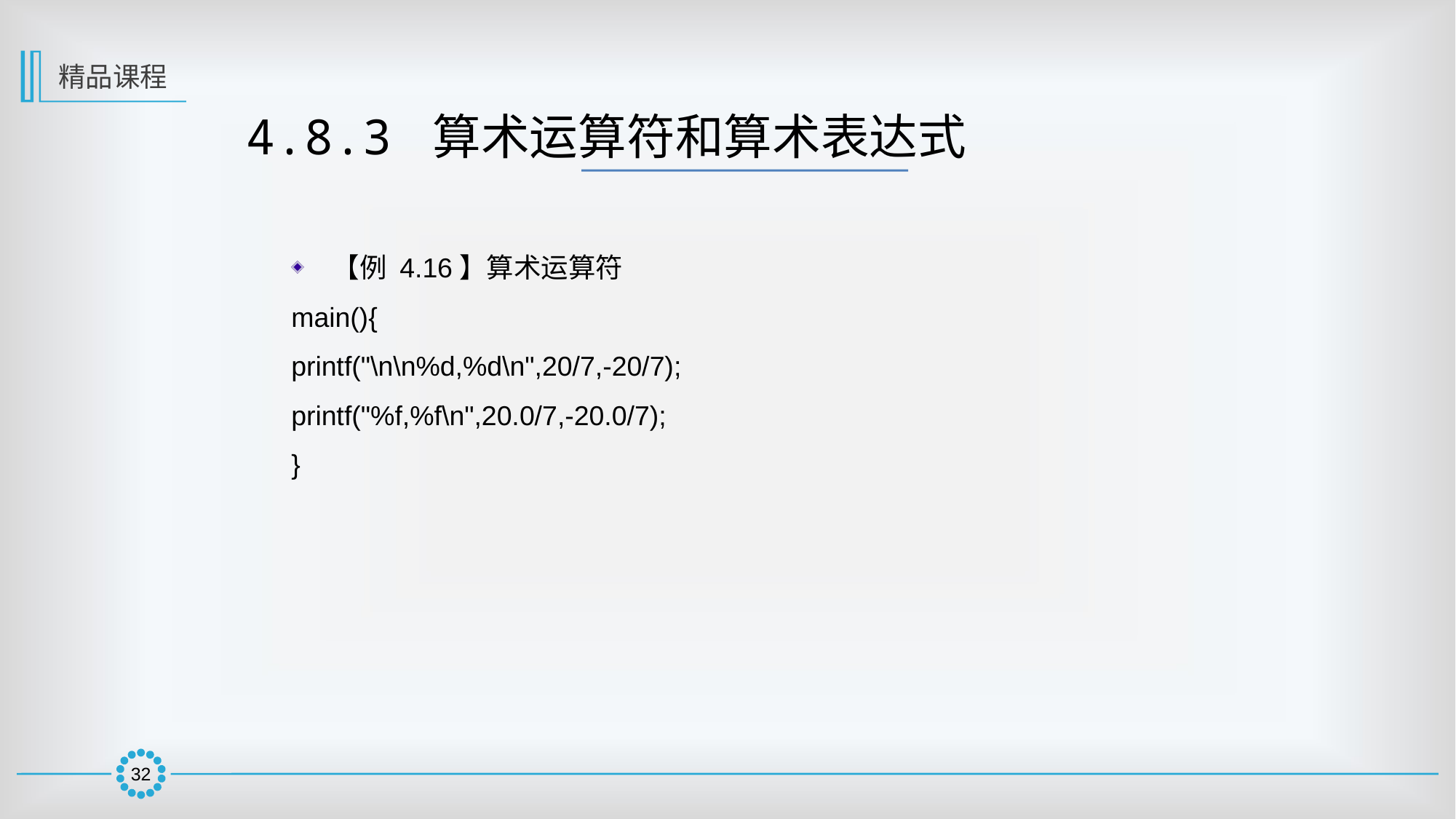

精品课程
4.8.3 算术运算符和算术表达式

【例 4.16】算术运算符
main(){
printf("\n\n%d,%d\n",20/7,-20/7);
printf("%f,%f\n",20.0/7,-20.0/7);
}

32